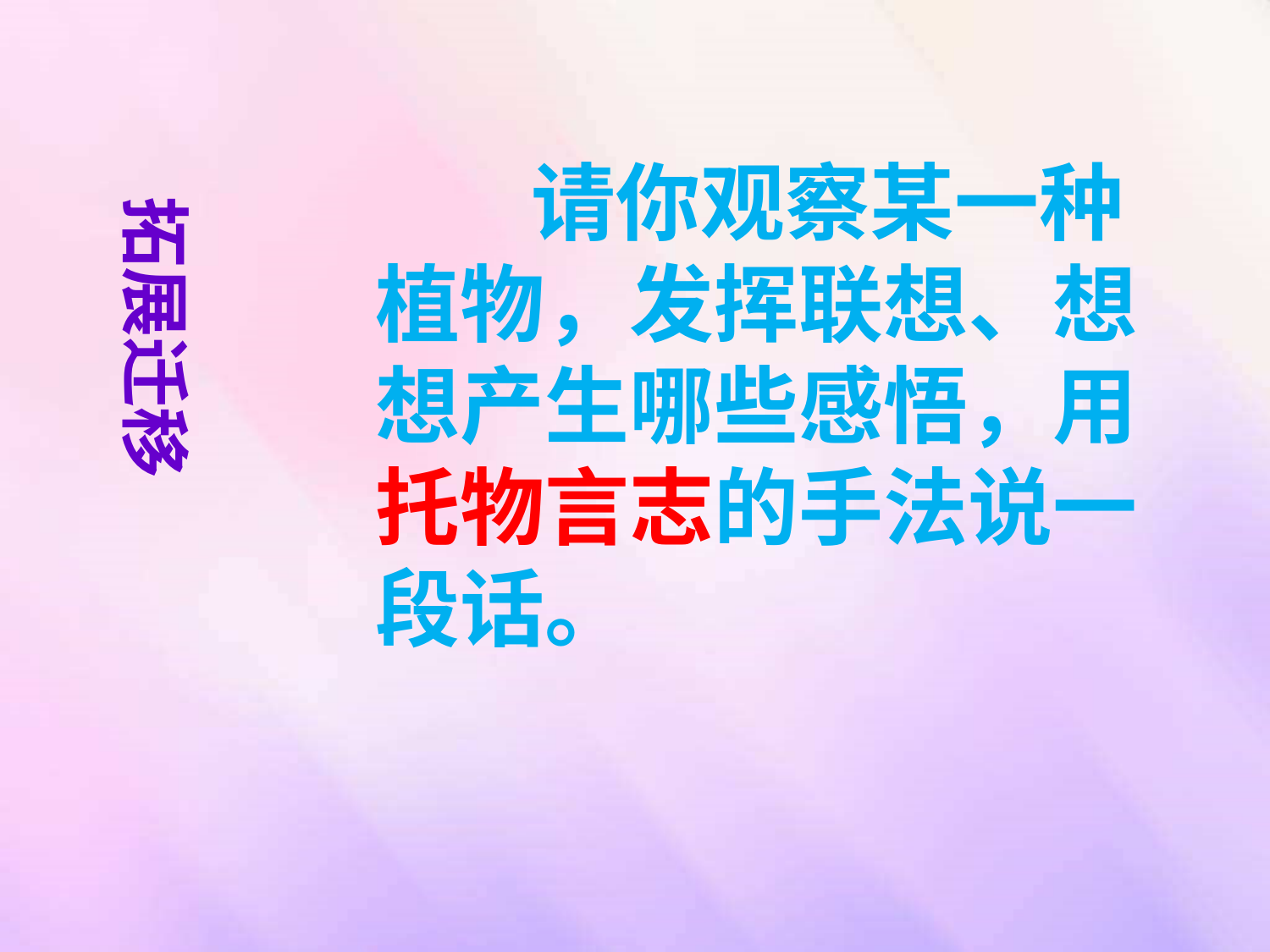

请你观察某一种植物，发挥联想、想想产生哪些感悟，用托物言志的手法说一段话。
拓展迁移